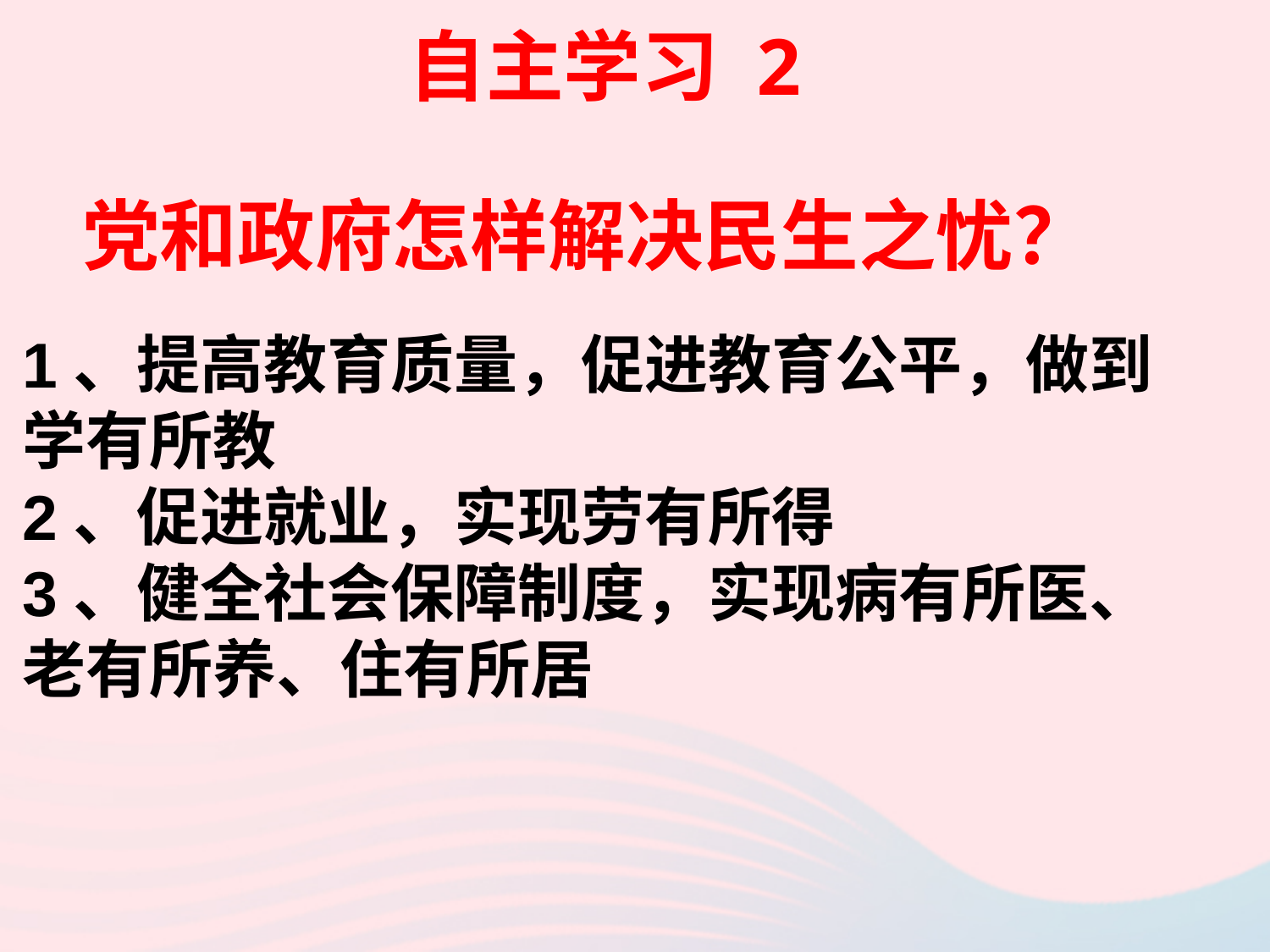

自主学习 2

 党和政府怎样解决民生之忧？
1、提高教育质量，促进教育公平，做到学有所教
2、促进就业，实现劳有所得
3、健全社会保障制度，实现病有所医、老有所养、住有所居